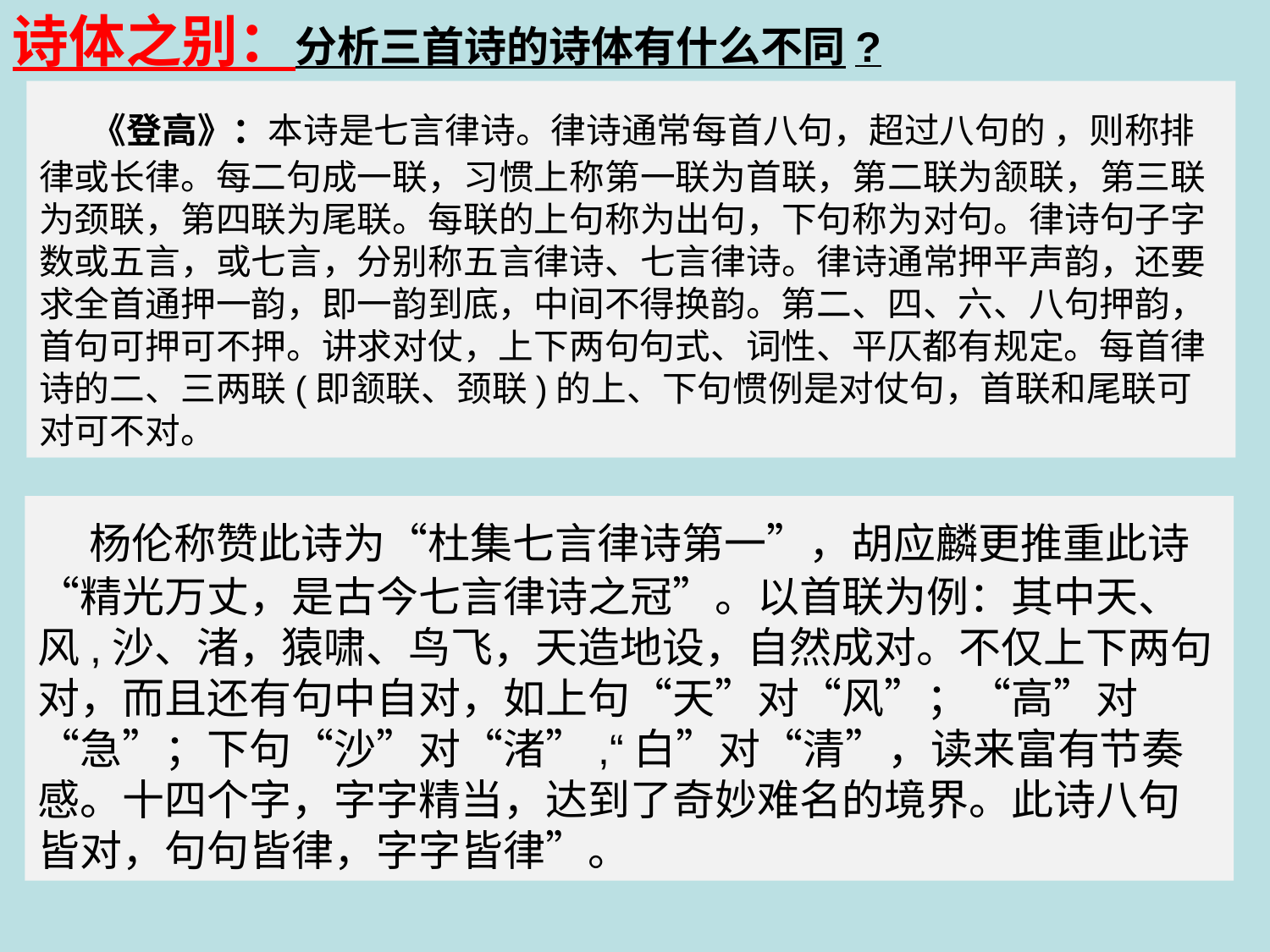

诗体之别：分析三首诗的诗体有什么不同?
   《登高》：本诗是七言律诗。律诗通常每首八句，超过八句的 ，则称排律或长律。每二句成一联，习惯上称第一联为首联，第二联为颔联，第三联为颈联，第四联为尾联。每联的上句称为出句，下句称为对句。律诗句子字数或五言，或七言，分别称五言律诗、七言律诗。律诗通常押平声韵，还要求全首通押一韵，即一韵到底，中间不得换韵。第二、四、六、八句押韵，首句可押可不押。讲求对仗，上下两句句式、词性、平仄都有规定。每首律诗的二、三两联(即颔联、颈联)的上、下句惯例是对仗句，首联和尾联可对可不对。
   杨伦称赞此诗为“杜集七言律诗第一”，胡应麟更推重此诗“精光万丈，是古今七言律诗之冠”。以首联为例：其中天、风,沙、渚，猿啸、鸟飞，天造地设，自然成对。不仅上下两句对，而且还有句中自对，如上句“天”对“风”；“高”对“急”；下句“沙”对“渚”,“白”对“清”，读来富有节奏感。十四个字，字字精当，达到了奇妙难名的境界。此诗八句皆对，句句皆律，字字皆律”。